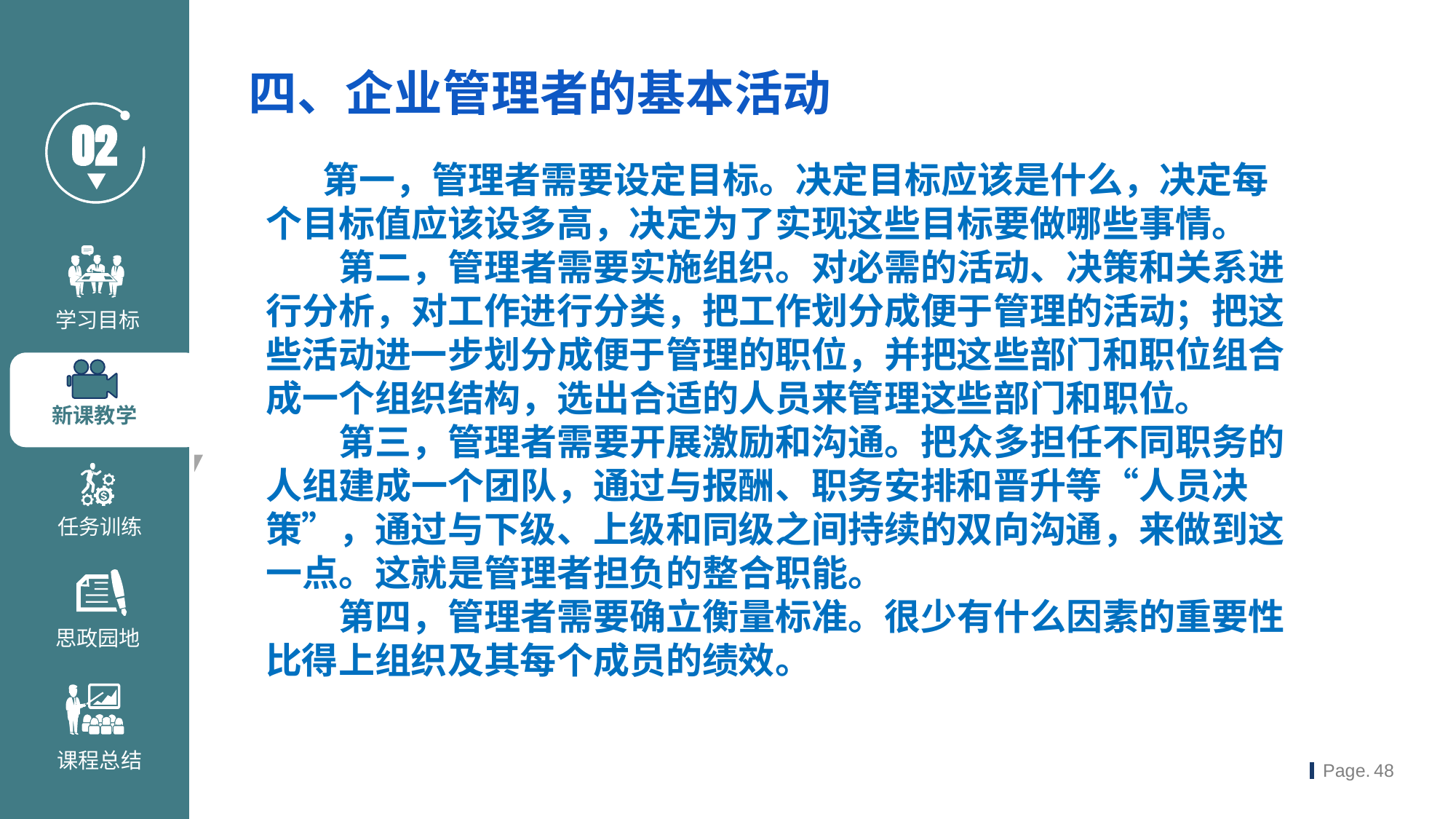

四、企业管理者的基本活动
  第一，管理者需要设定目标。决定目标应该是什么，决定每个目标值应该设多高，决定为了实现这些目标要做哪些事情。
    第二，管理者需要实施组织。对必需的活动、决策和关系进行分析，对工作进行分类，把工作划分成便于管理的活动；把这些活动进一步划分成便于管理的职位，并把这些部门和职位组合成一个组织结构，选出合适的人员来管理这些部门和职位。
    第三，管理者需要开展激励和沟通。把众多担任不同职务的人组建成一个团队，通过与报酬、职务安排和晋升等“人员决策”，通过与下级、上级和同级之间持续的双向沟通，来做到这一点。这就是管理者担负的整合职能。
    第四，管理者需要确立衡量标准。很少有什么因素的重要性比得上组织及其每个成员的绩效。